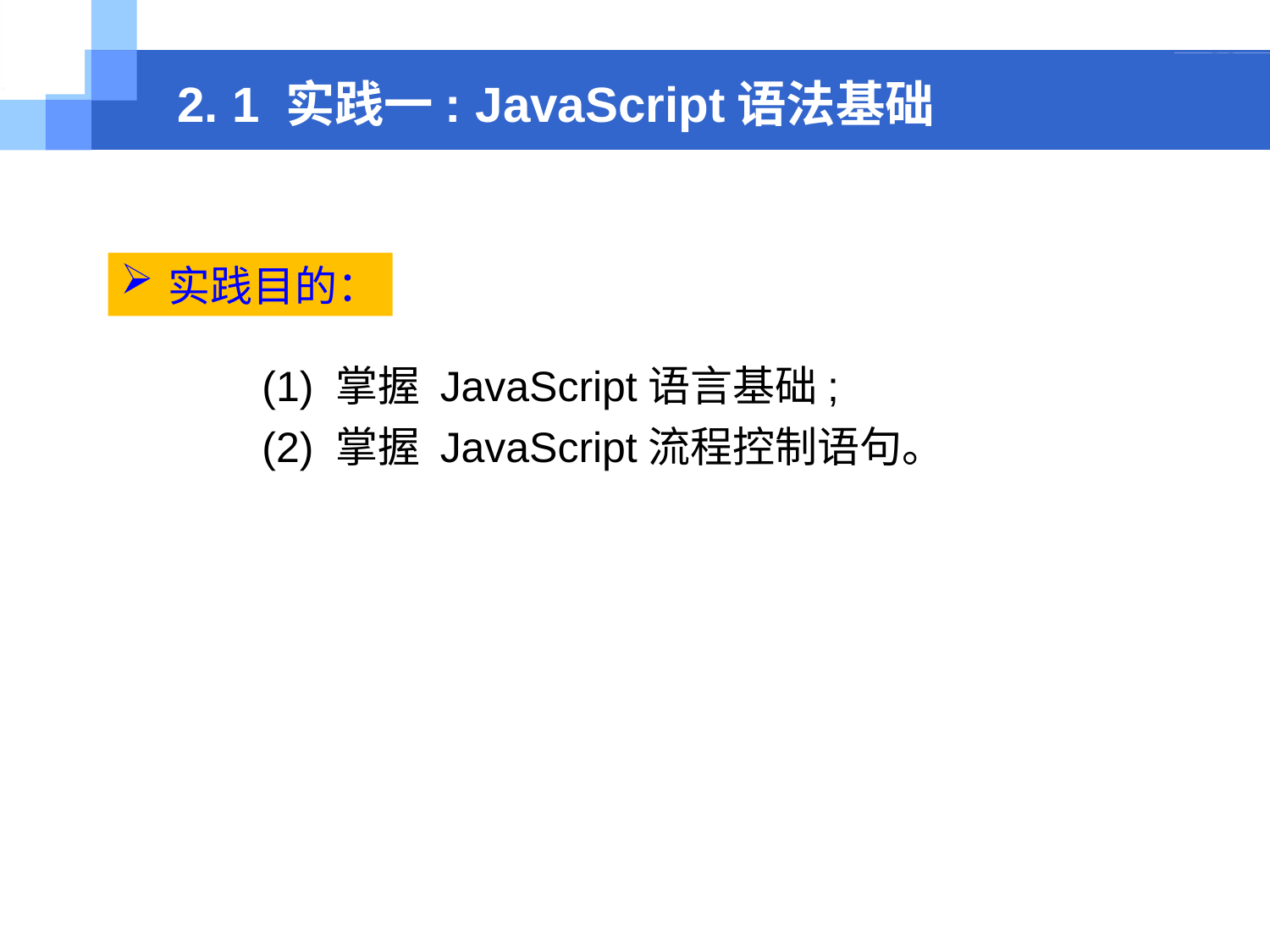

2. 1 实践一: JavaScript语法基础
实践目的：
(1) 掌握 JavaScript语言基础;
(2) 掌握 JavaScript流程控制语句。